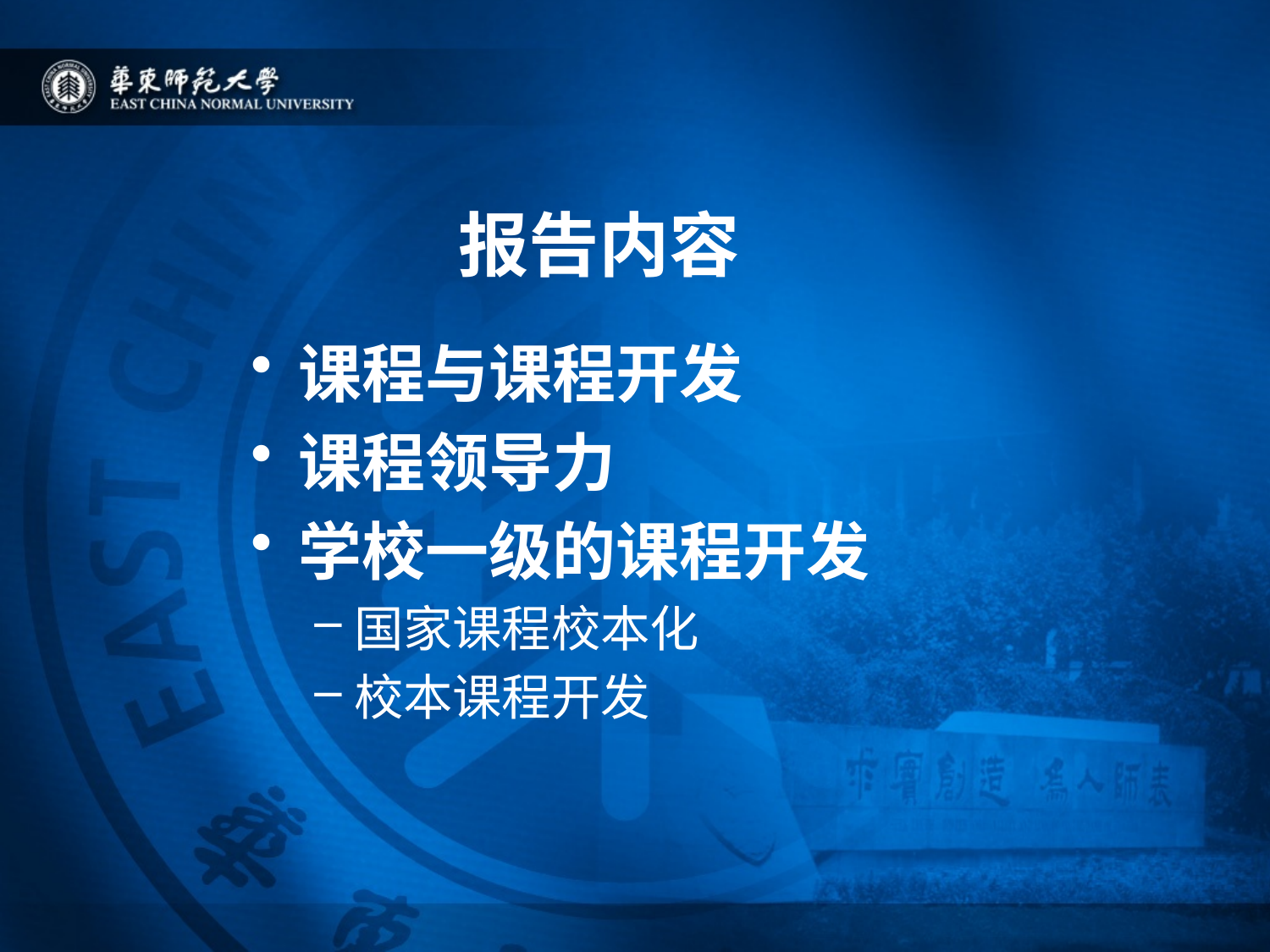

# 报告内容
课程与课程开发
课程领导力
学校一级的课程开发
国家课程校本化
校本课程开发